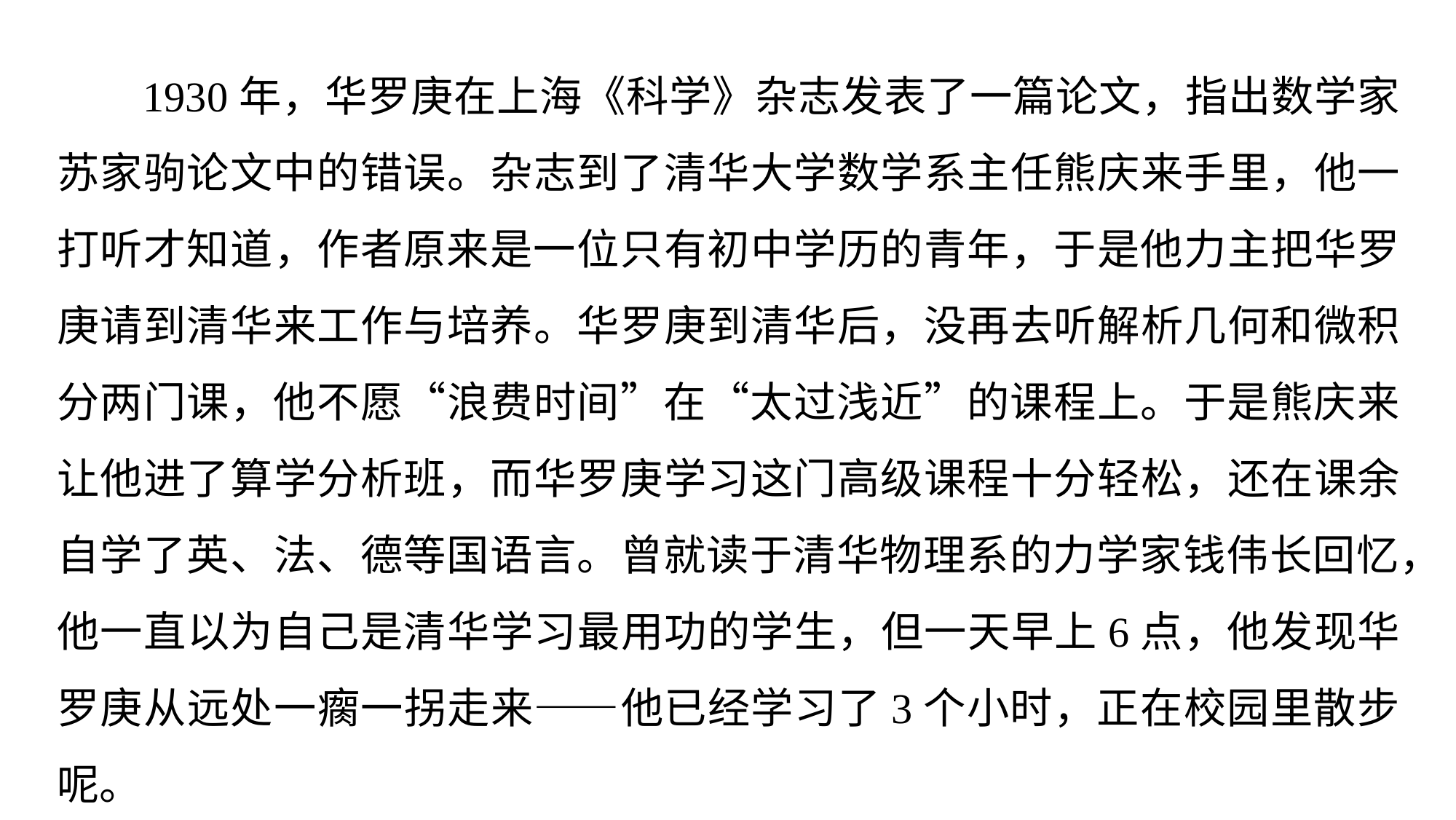

1930年，华罗庚在上海《科学》杂志发表了一篇论文，指出数学家苏家驹论文中的错误。杂志到了清华大学数学系主任熊庆来手里，他一打听才知道，作者原来是一位只有初中学历的青年，于是他力主把华罗庚请到清华来工作与培养。华罗庚到清华后，没再去听解析几何和微积分两门课，他不愿“浪费时间”在“太过浅近”的课程上。于是熊庆来让他进了算学分析班，而华罗庚学习这门高级课程十分轻松，还在课余自学了英、法、德等国语言。曾就读于清华物理系的力学家钱伟长回忆，他一直以为自己是清华学习最用功的学生，但一天早上6点，他发现华罗庚从远处一瘸一拐走来——他已经学习了3个小时，正在校园里散步呢。